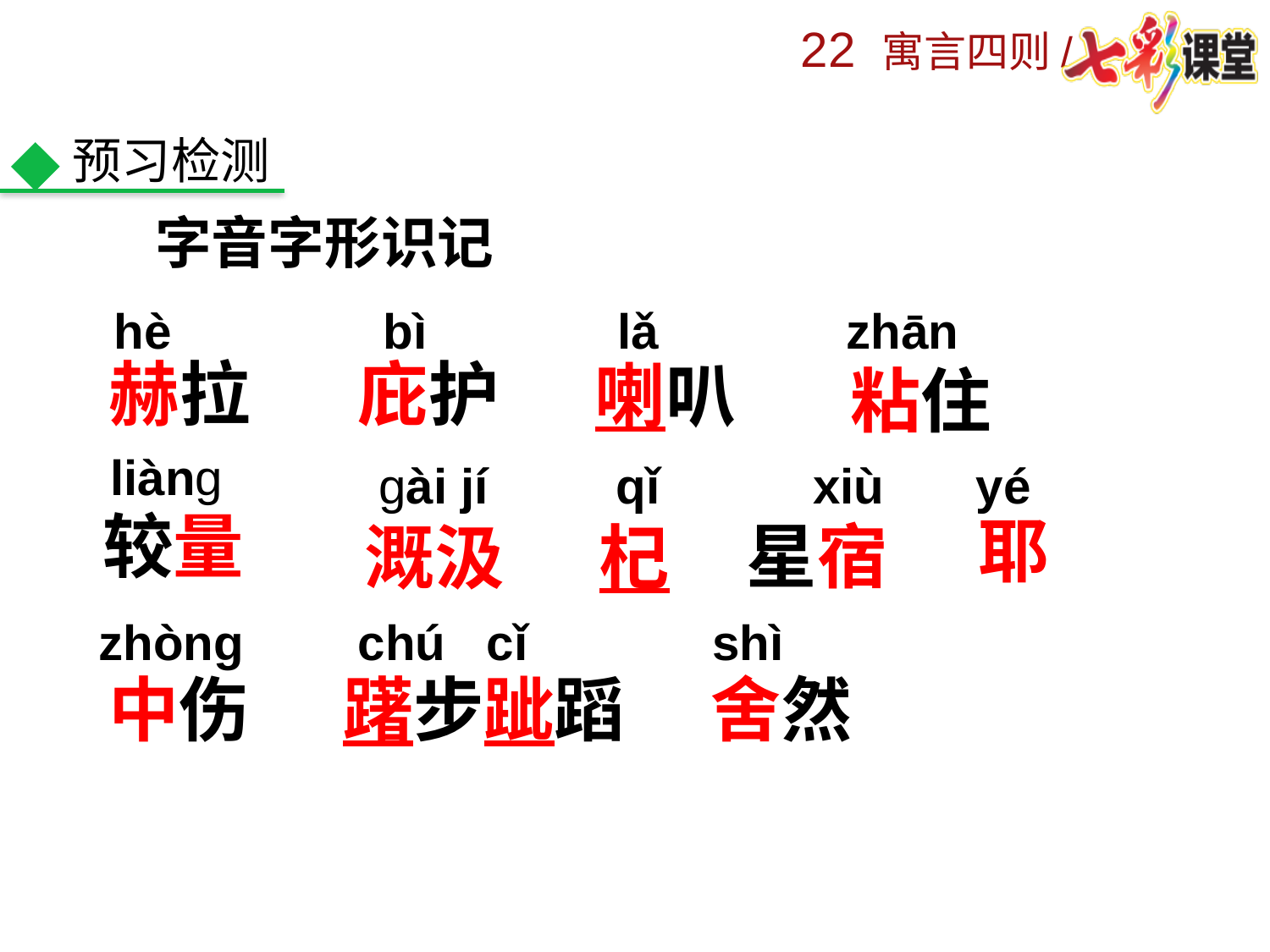

预习检测

字音字形识记
zhān
bì
hè
lǎ
赫拉
庇护

喇叭
粘住
liàng
gài jí
qǐ
xiù
yé
较量
星宿
溉汲
杞
耶
zhònɡ
chú   cǐ
shì
躇步跐蹈
中伤
舍然